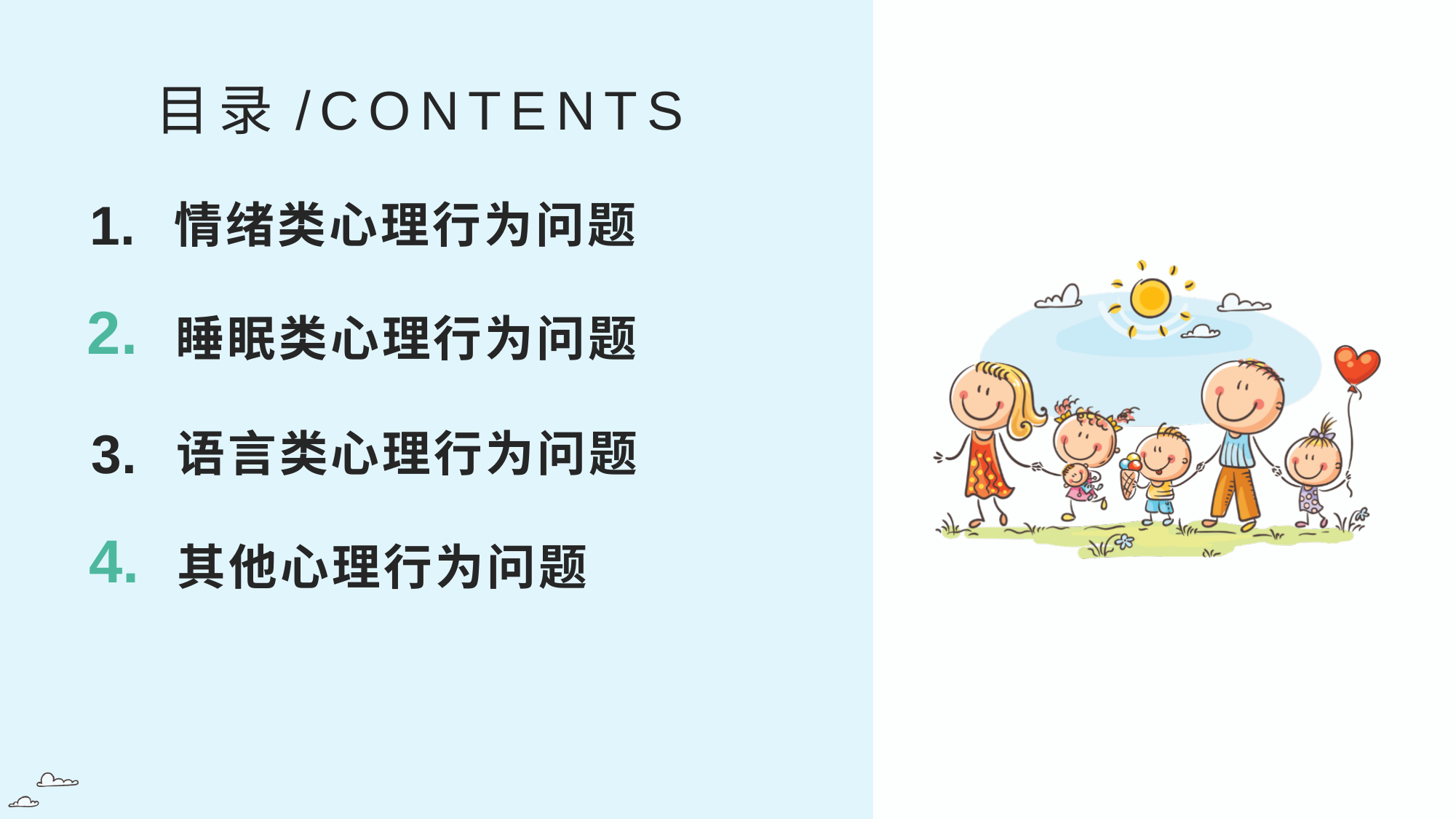

目录/CONTENTS
1.
情绪类心理行为问题
2.
睡眠类心理行为问题
3.
语言类心理行为问题
4.
其他心理行为问题